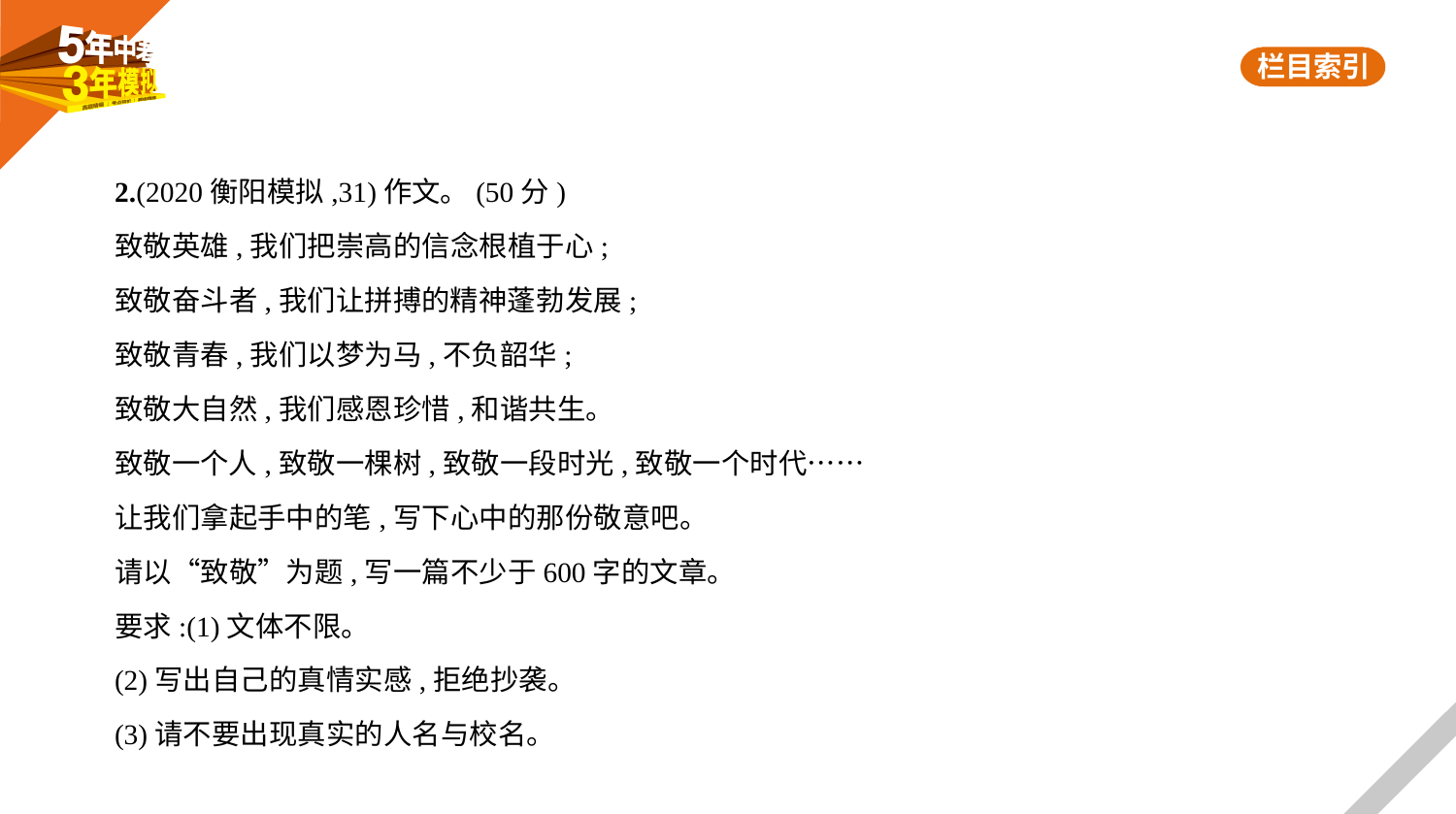

2.(2020衡阳模拟,31)作文。(50分)
致敬英雄,我们把崇高的信念根植于心;
致敬奋斗者,我们让拼搏的精神蓬勃发展;
致敬青春,我们以梦为马,不负韶华;
致敬大自然,我们感恩珍惜,和谐共生。
致敬一个人,致敬一棵树,致敬一段时光,致敬一个时代……
让我们拿起手中的笔,写下心中的那份敬意吧。
请以“致敬”为题,写一篇不少于600字的文章。
要求:(1)文体不限。
(2)写出自己的真情实感,拒绝抄袭。
(3)请不要出现真实的人名与校名。